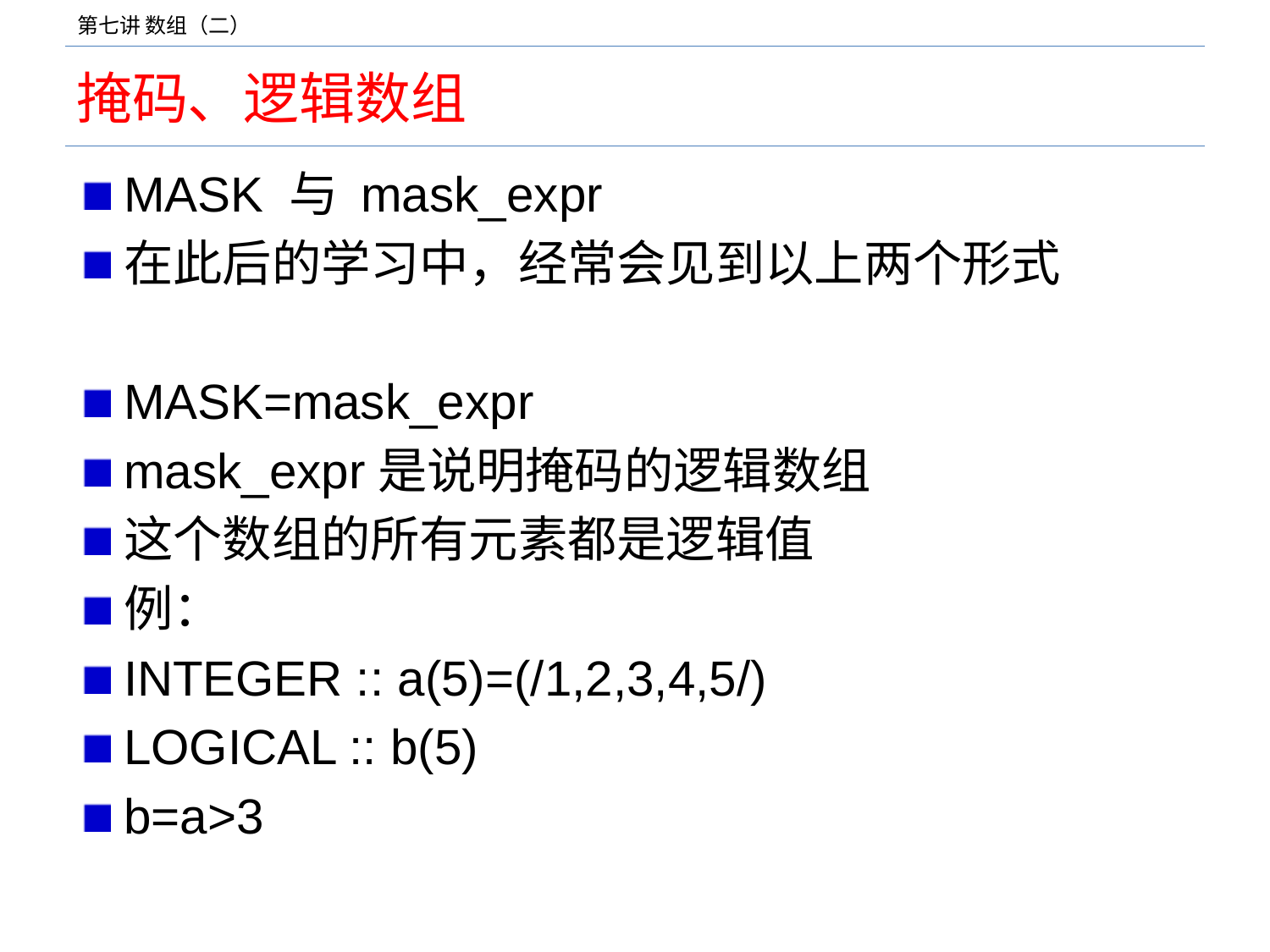

# 掩码、逻辑数组
MASK 与 mask_expr
在此后的学习中，经常会见到以上两个形式

MASK=mask_expr
mask_expr是说明掩码的逻辑数组
这个数组的所有元素都是逻辑值
例：
INTEGER :: a(5)=(/1,2,3,4,5/)
LOGICAL :: b(5)
b=a>3